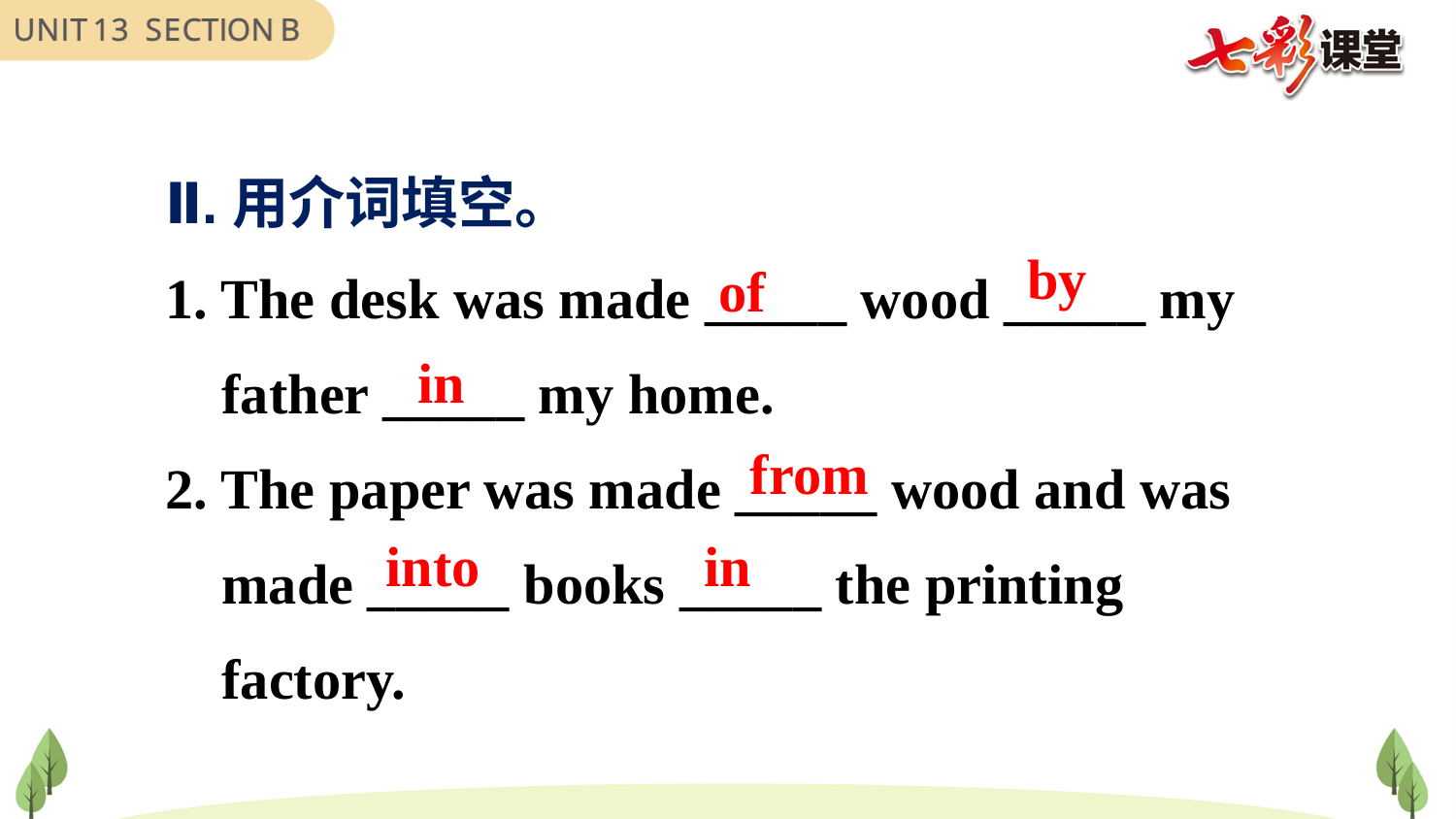

Ⅱ.用介词填空。
1. The desk was made _____ wood _____ my
    father _____ my home.
2. The paper was made _____ wood and was
    made _____ books _____ the printing
    factory.
by
of
in
from
into
in